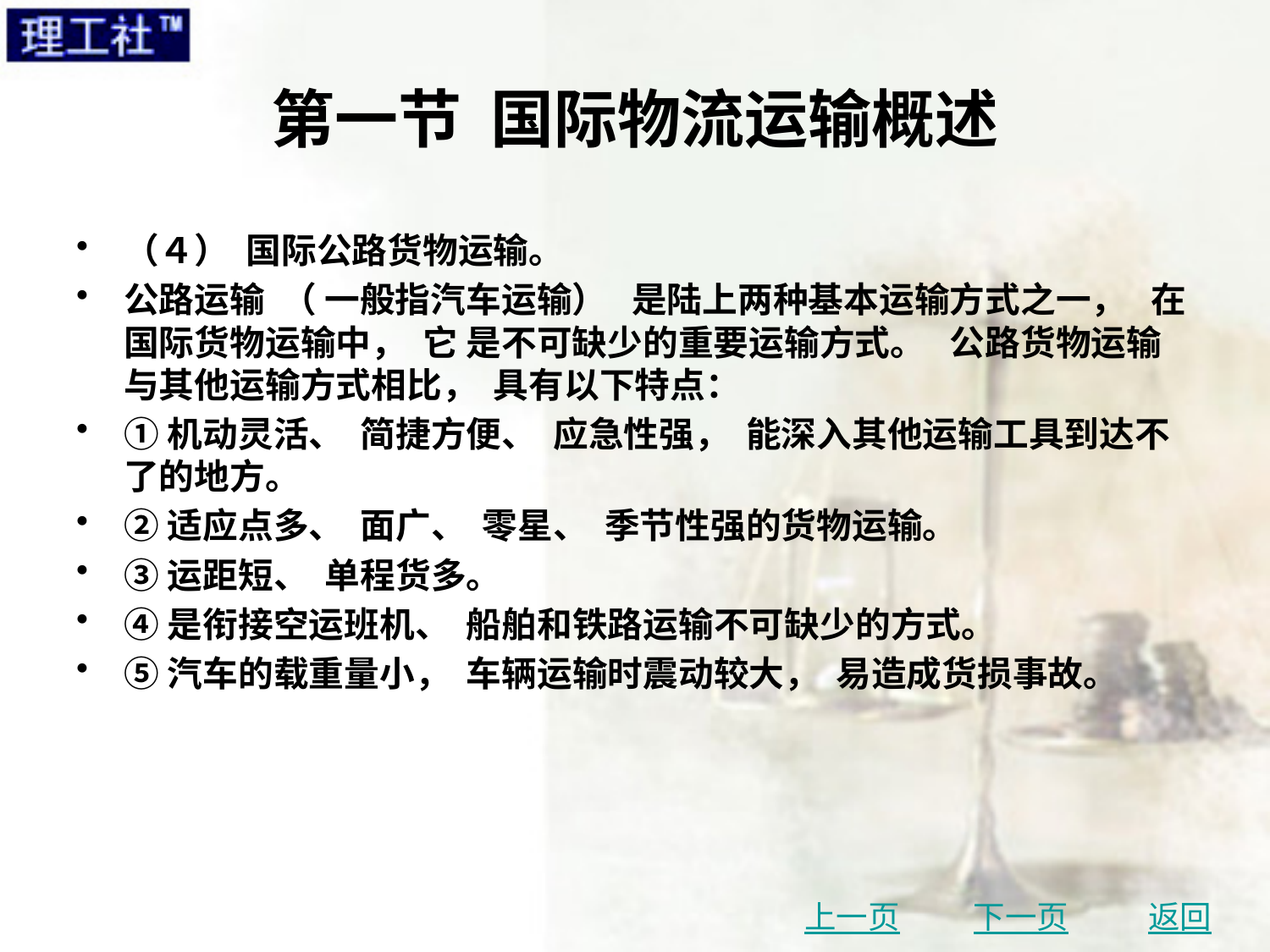

# 第一节  国际物流运输概述
（４）  国际公路货物运输。
公路运输  （ 一般指汽车运输）   是陆上两种基本运输方式之一，   在国际货物运输中，  它 是不可缺少的重要运输方式。   公路货物运输与其他运输方式相比，  具有以下特点：
①机动灵活、  简捷方便、  应急性强，  能深入其他运输工具到达不了的地方。
②适应点多、  面广、  零星、  季节性强的货物运输。
③运距短、  单程货多。
④是衔接空运班机、  船舶和铁路运输不可缺少的方式。
⑤汽车的载重量小，  车辆运输时震动较大，  易造成货损事故。

上一页
下一页
返回